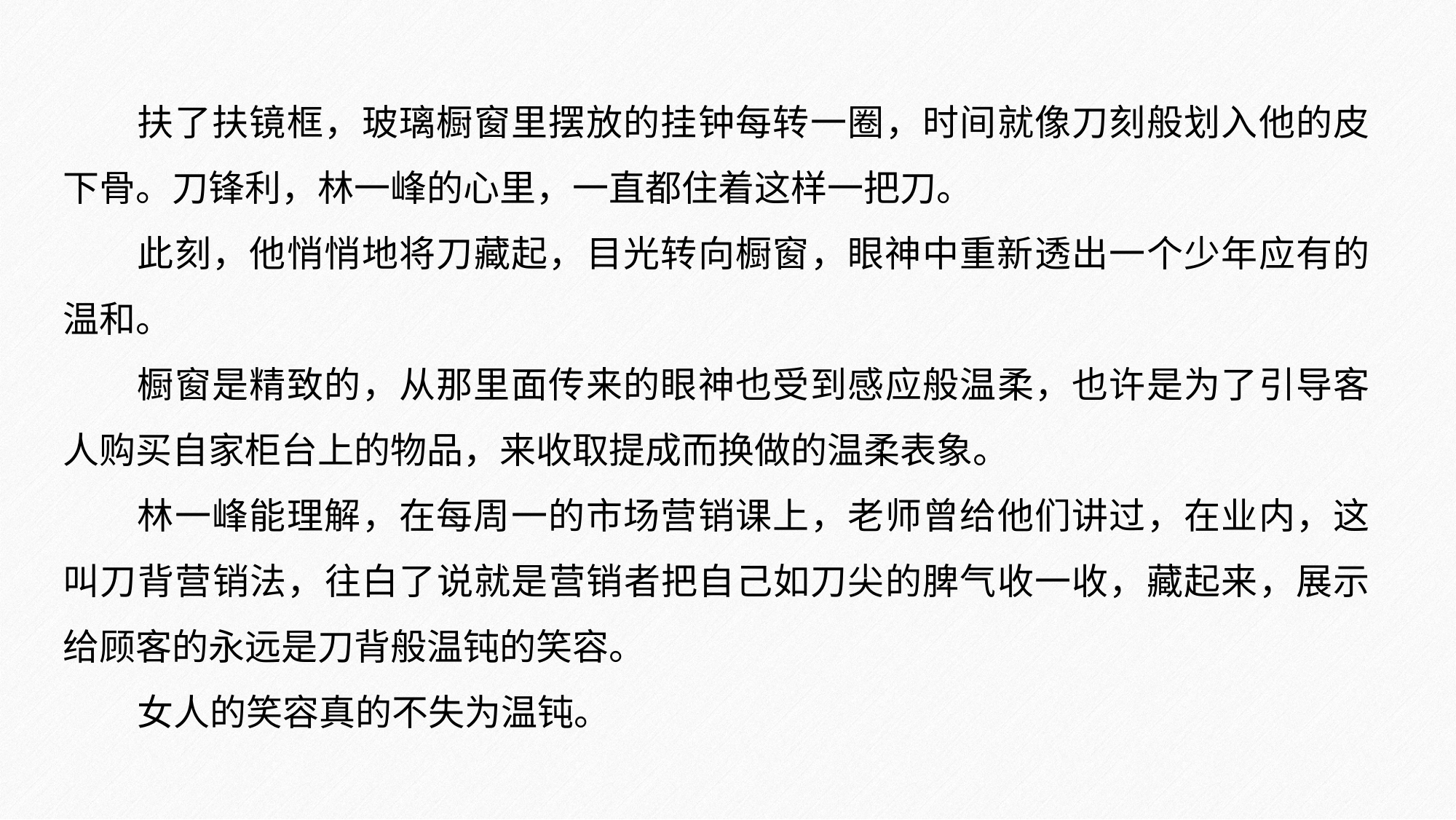

扶了扶镜框，玻璃橱窗里摆放的挂钟每转一圈，时间就像刀刻般划入他的皮下骨。刀锋利，林一峰的心里，一直都住着这样一把刀。
此刻，他悄悄地将刀藏起，目光转向橱窗，眼神中重新透出一个少年应有的温和。
橱窗是精致的，从那里面传来的眼神也受到感应般温柔，也许是为了引导客人购买自家柜台上的物品，来收取提成而换做的温柔表象。
林一峰能理解，在每周一的市场营销课上，老师曾给他们讲过，在业内，这叫刀背营销法，往白了说就是营销者把自己如刀尖的脾气收一收，藏起来，展示给顾客的永远是刀背般温钝的笑容。
女人的笑容真的不失为温钝。